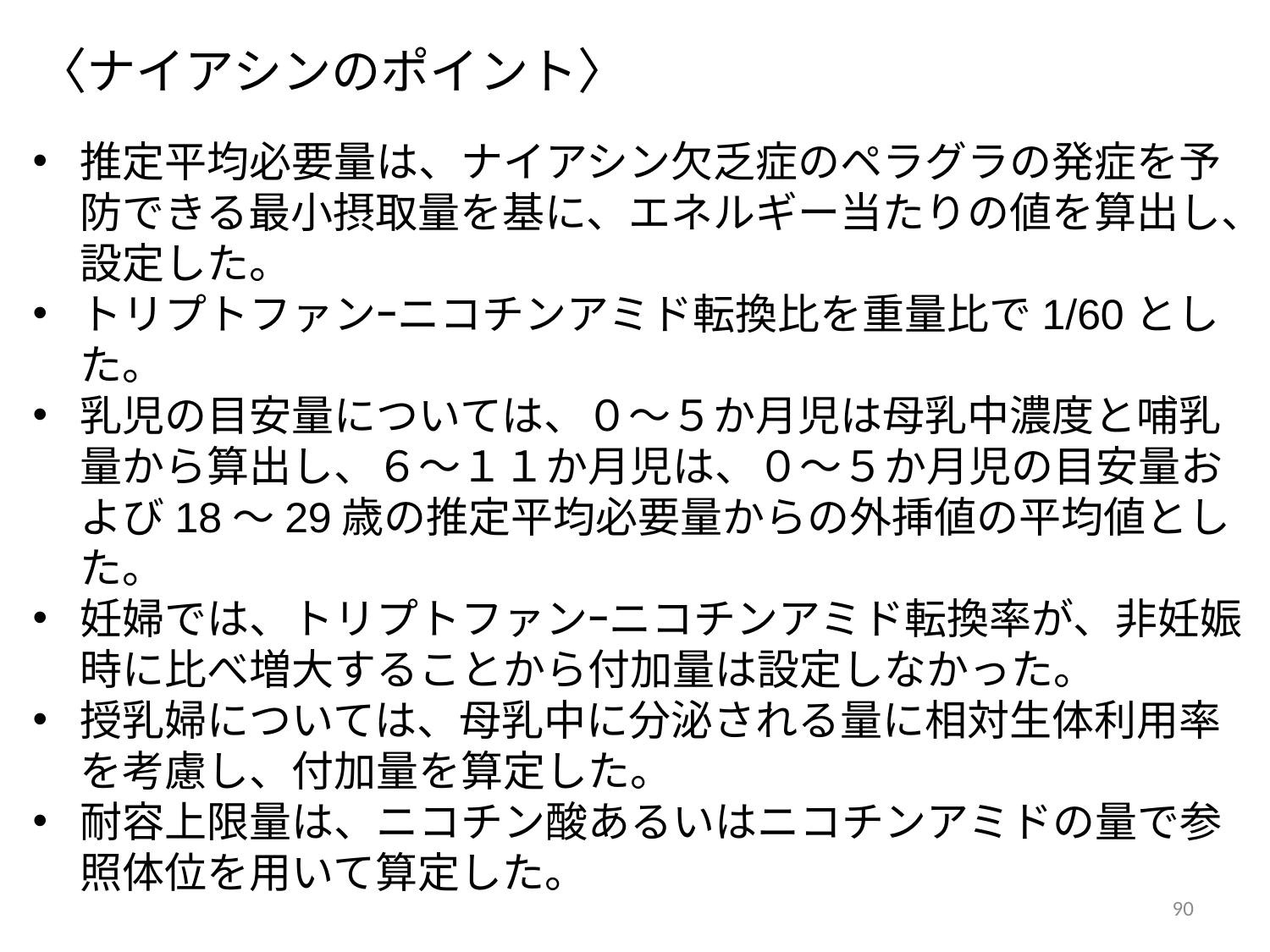

〈ナイアシンのポイント〉

推定平均必要量は、ナイアシン欠乏症のペラグラの発症を予防できる最小摂取量を基に、エネルギー当たりの値を算出し、設定した。
トリプトファンｰニコチンアミド転換比を重量比で1/60とした。
乳児の目安量については、０～５か月児は母乳中濃度と哺乳量から算出し、６～１１か月児は、０～５か月児の目安量および18～29歳の推定平均必要量からの外挿値の平均値とした。
妊婦では、トリプトファンｰニコチンアミド転換率が、非妊娠時に比べ増大することから付加量は設定しなかった。
授乳婦については、母乳中に分泌される量に相対生体利用率を考慮し、付加量を算定した。
耐容上限量は、ニコチン酸あるいはニコチンアミドの量で参照体位を用いて算定した。
90